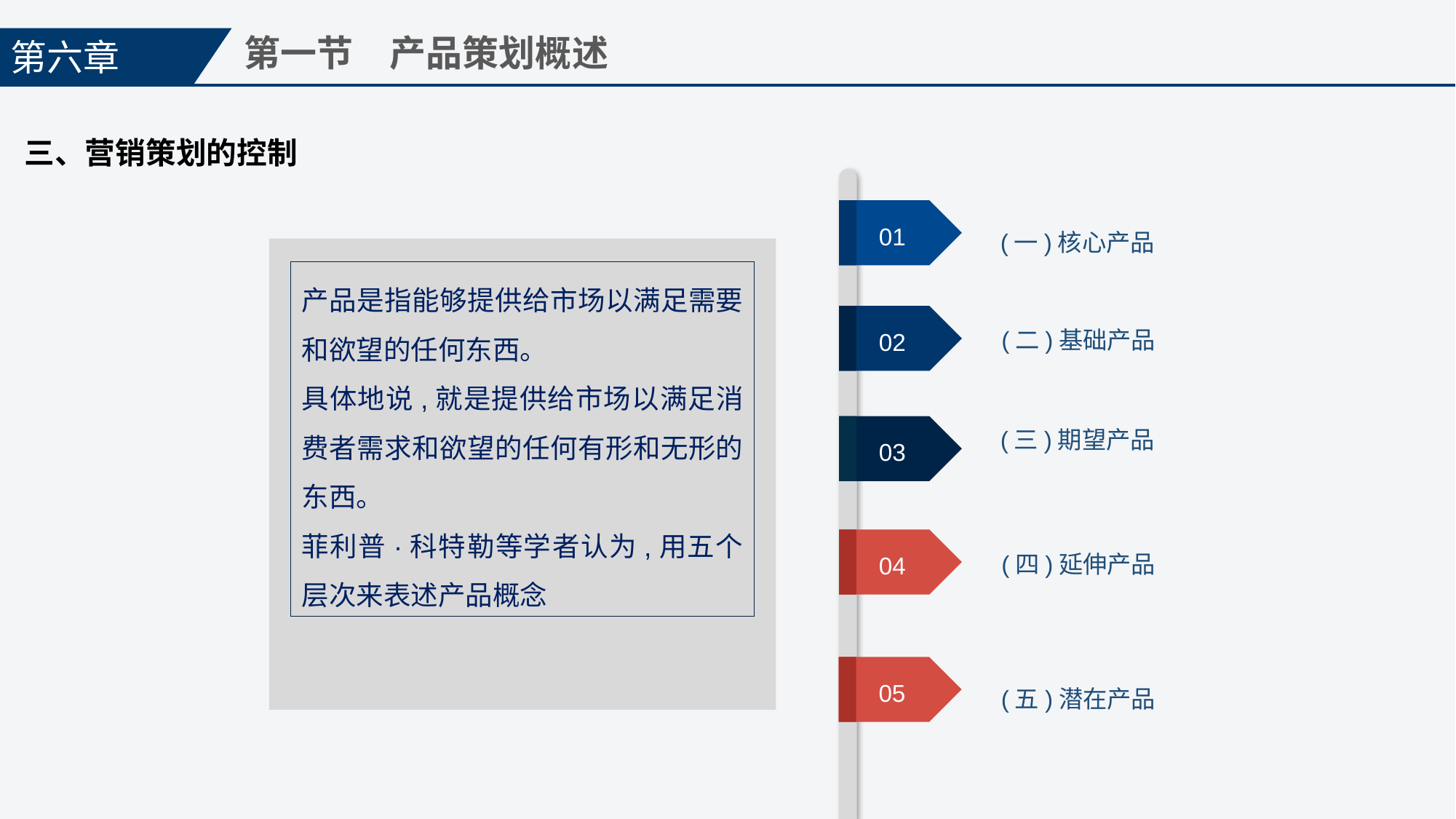

第六章
第一节　产品策划概述
三、营销策划的控制

01
(一)核心产品

产品是指能够提供给市场以满足需要和欲望的任何东西。
具体地说,就是提供给市场以满足消费者需求和欲望的任何有形和无形的东西。
菲利普·科特勒等学者认为,用五个层次来表述产品概念
02

(二)基础产品
(三)期望产品
03

04
(四)延伸产品

05
(五)潜在产品